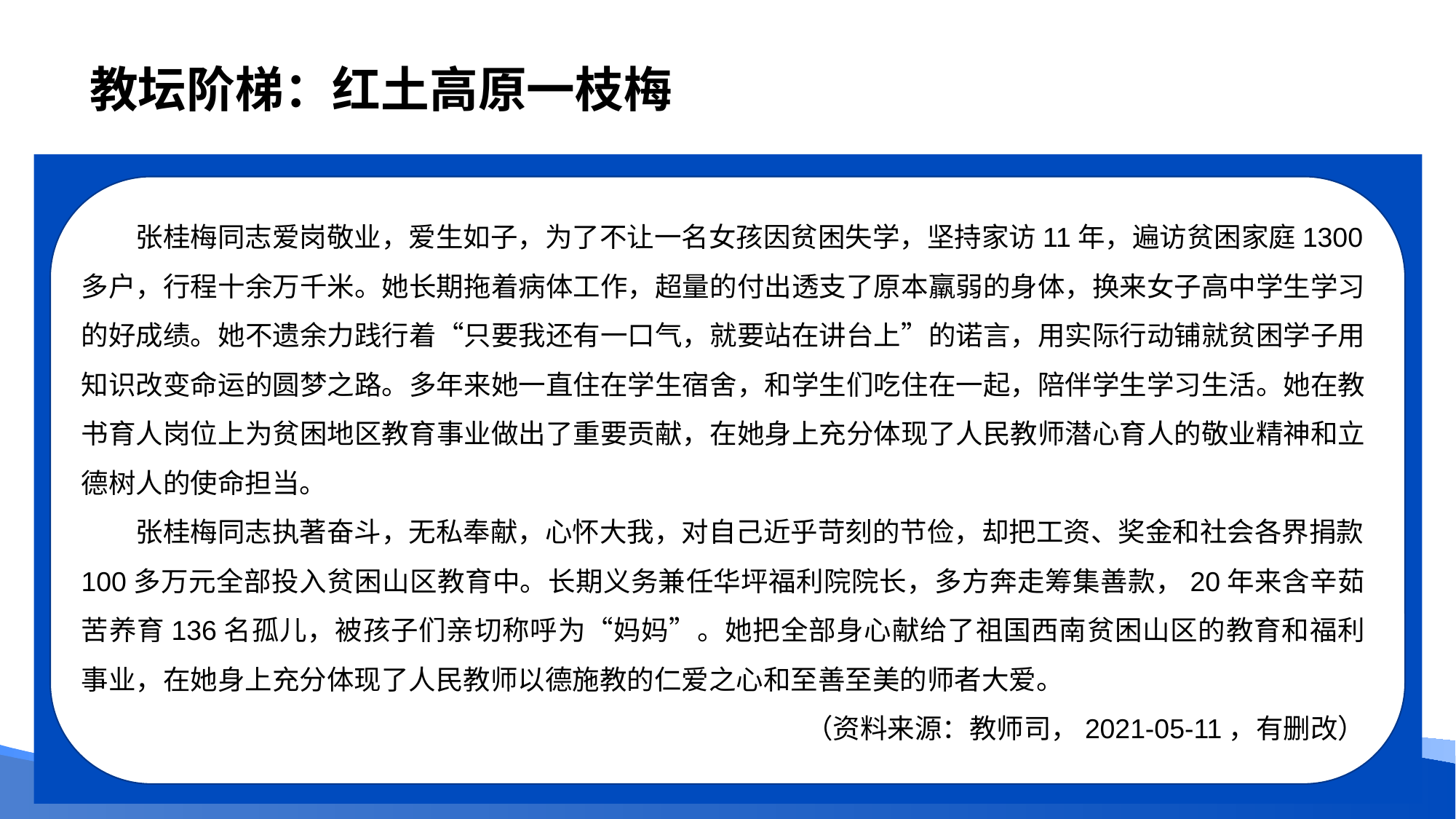

# 教坛阶梯：红土高原一枝梅

张桂梅同志爱岗敬业，爱生如子，为了不让一名女孩因贫困失学，坚持家访11年，遍访贫困家庭1300多户，行程十余万千米。她长期拖着病体工作，超量的付出透支了原本羸弱的身体，换来女子高中学生学习的好成绩。她不遗余力践行着“只要我还有一口气，就要站在讲台上”的诺言，用实际行动铺就贫困学子用知识改变命运的圆梦之路。多年来她一直住在学生宿舍，和学生们吃住在一起，陪伴学生学习生活。她在教书育人岗位上为贫困地区教育事业做出了重要贡献，在她身上充分体现了人民教师潜心育人的敬业精神和立德树人的使命担当。
张桂梅同志执著奋斗，无私奉献，心怀大我，对自己近乎苛刻的节俭，却把工资、奖金和社会各界捐款100多万元全部投入贫困山区教育中。长期义务兼任华坪福利院院长，多方奔走筹集善款，20年来含辛茹苦养育136名孤儿，被孩子们亲切称呼为“妈妈”。她把全部身心献给了祖国西南贫困山区的教育和福利事业，在她身上充分体现了人民教师以德施教的仁爱之心和至善至美的师者大爱。
（资料来源：教师司，2021-05-11，有删改）